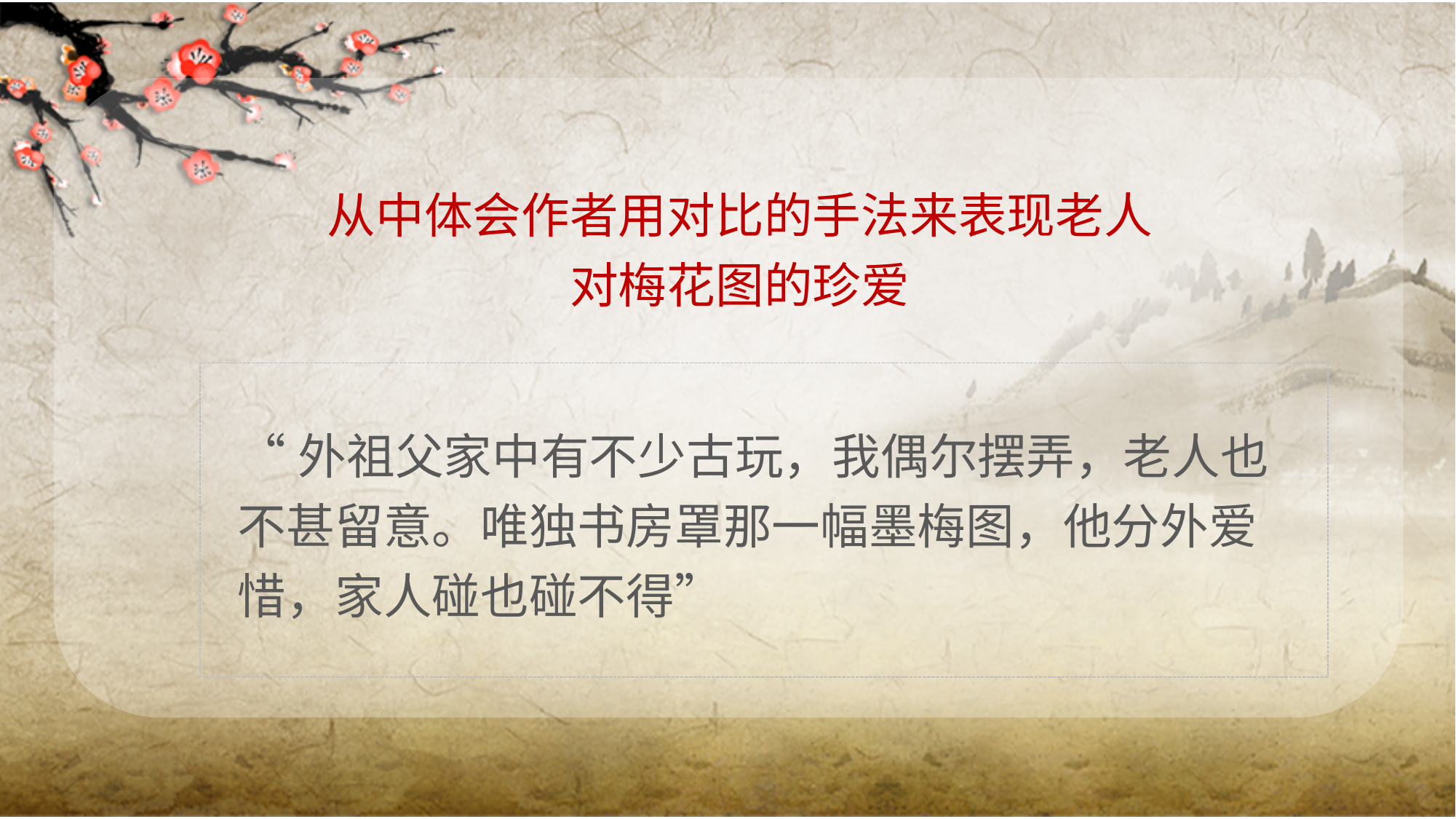

从中体会作者用对比的手法来表现老人对梅花图的珍爱

“外祖父家中有不少古玩，我偶尔摆弄，老人也不甚留意。唯独书房罩那一幅墨梅图，他分外爱惜，家人碰也碰不得”